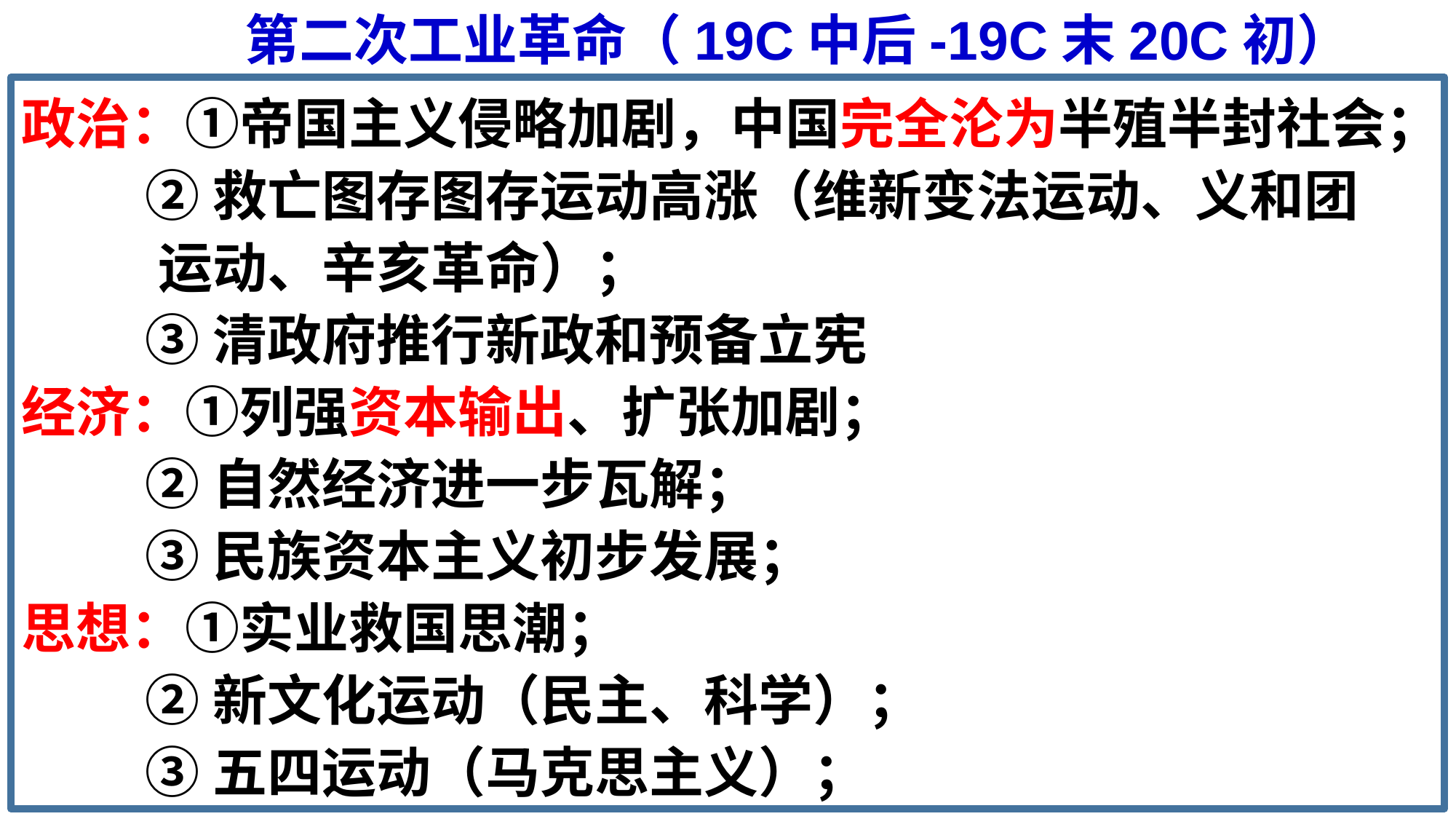

第二次工业革命（19C中后-19C末20C初）
政治：①帝国主义侵略加剧，中国完全沦为半殖半封社会；
          ②救亡图存图存运动高涨（维新变法运动、义和团
          运动、辛亥革命）；
          ③清政府推行新政和预备立宪
经济：①列强资本输出、扩张加剧；
          ②自然经济进一步瓦解；
          ③民族资本主义初步发展；
思想：①实业救国思潮；
          ②新文化运动（民主、科学）；
          ③五四运动（马克思主义）；